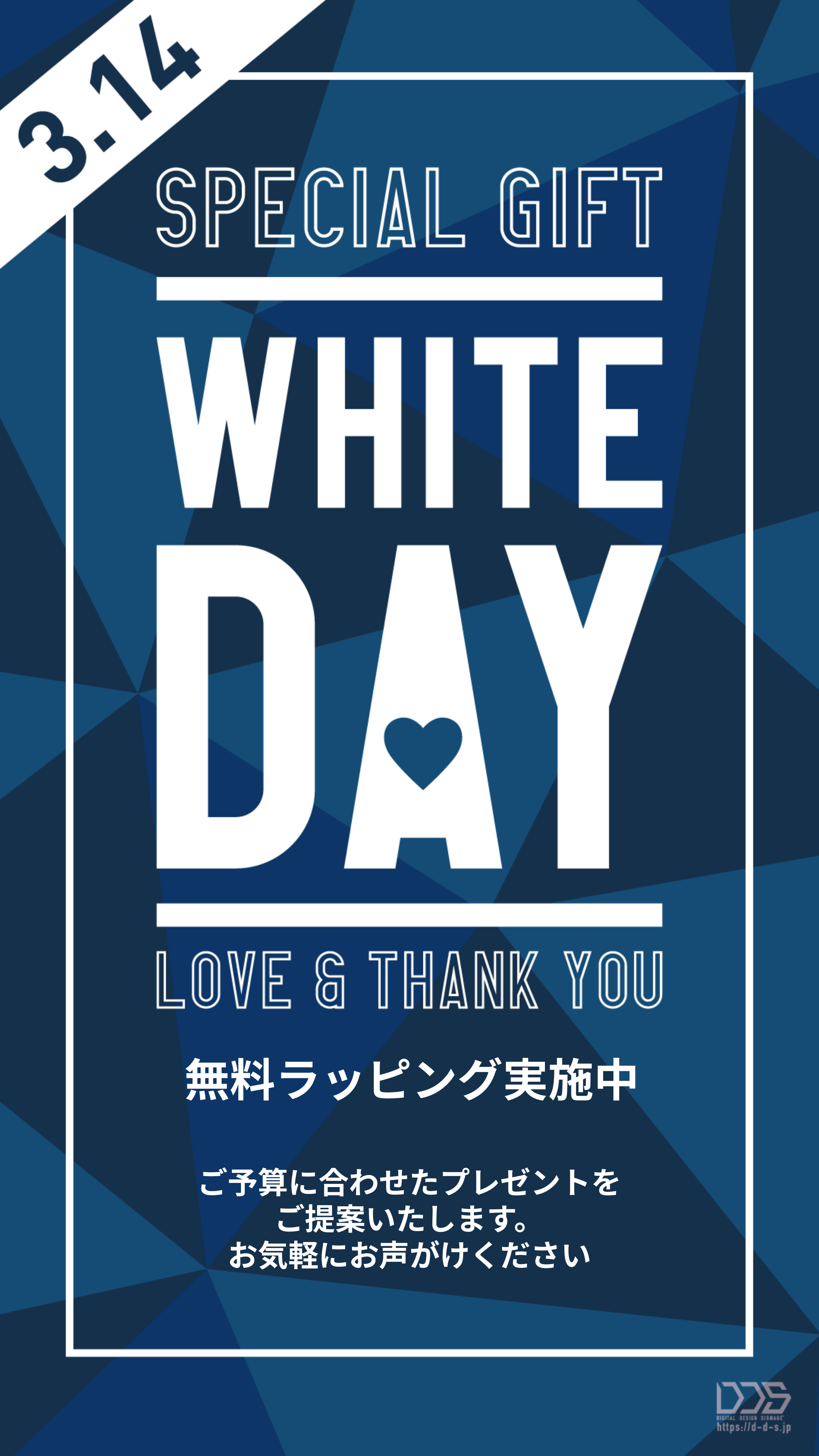

無料ラッピング実施中
ご予算に合わせたプレゼントを
ご提案いたします。
お気軽にお声がけください